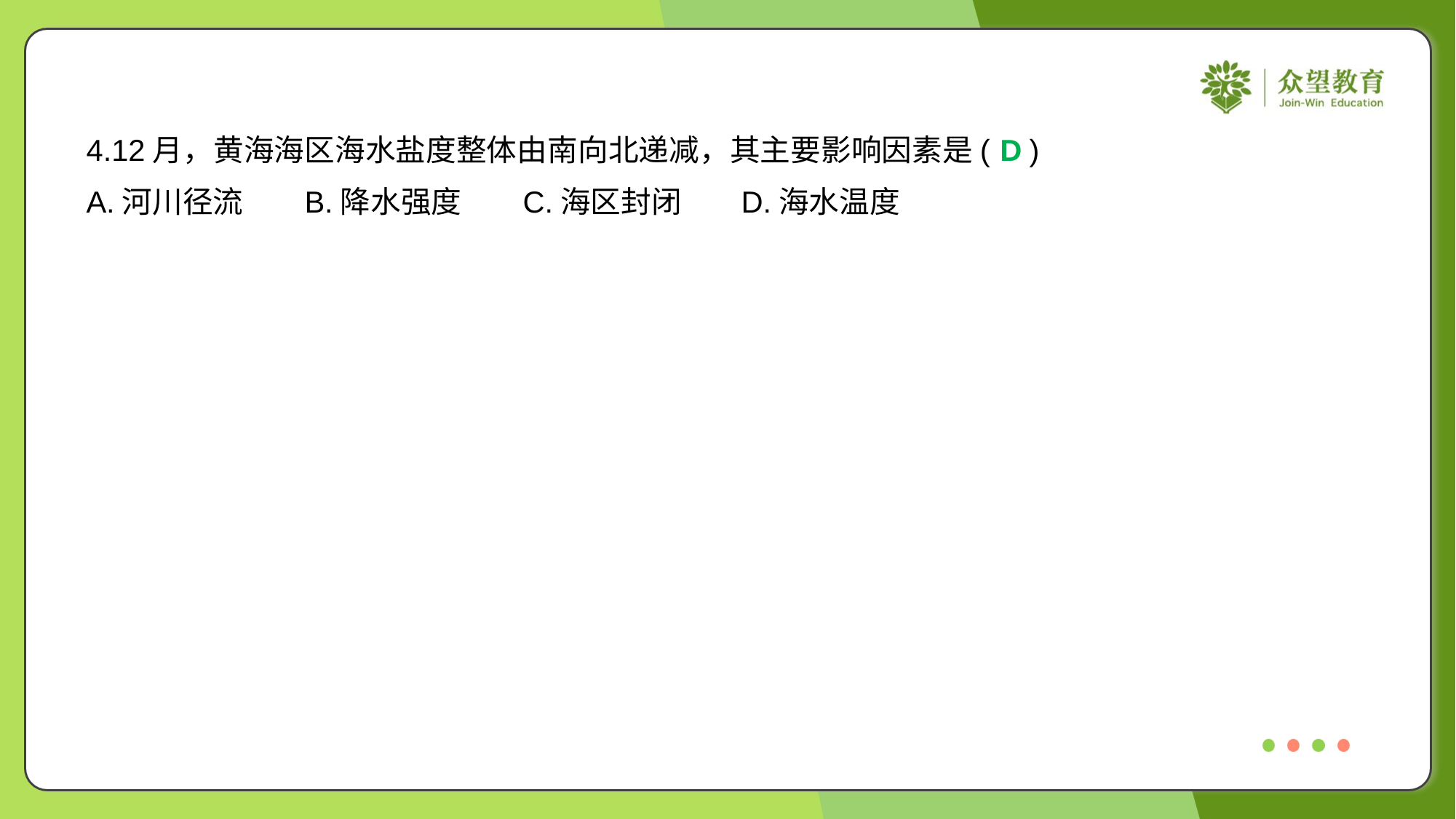

4.12月，黄海海区海水盐度整体由南向北递减，其主要影响因素是(     )
D
A.河川径流	B.降水强度	C.海区封闭	D.海水温度